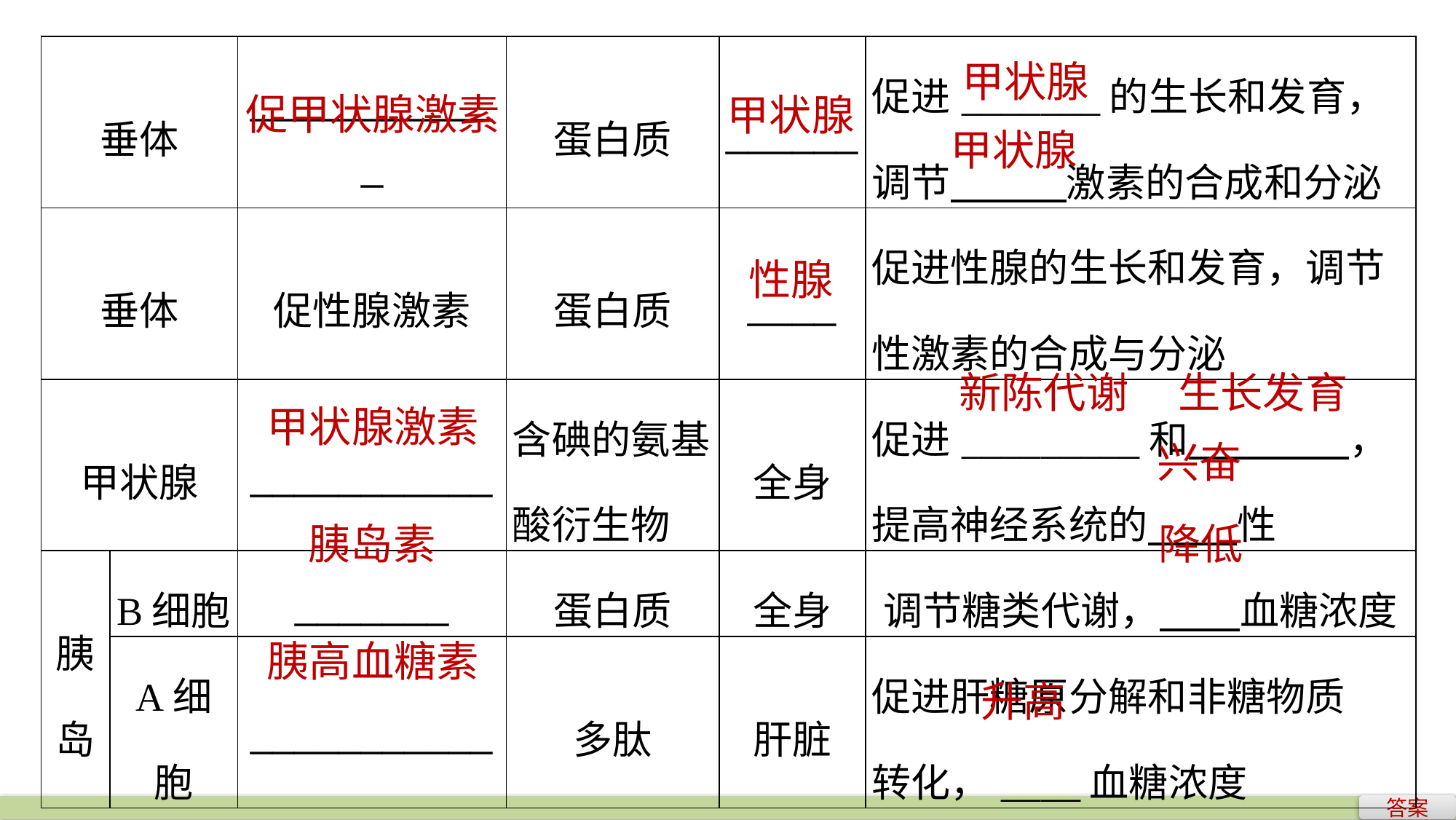

| 垂体 |  | \_\_\_\_\_\_\_\_\_\_\_\_ | 蛋白质 | \_\_\_\_\_\_ | 促进\_\_\_\_\_\_\_的生长和发育， 调节 激素的合成和分泌 |
| --- | --- | --- | --- | --- | --- |
| 垂体 |  | 促性腺激素 | 蛋白质 | \_\_\_\_ | 促进性腺的生长和发育，调节性激素的合成与分泌 |
| 甲状腺 |  | \_\_\_\_\_\_\_\_\_\_\_ | 含碘的氨基酸衍生物 | 全身 | 促进\_\_\_\_\_\_\_\_\_和 ， 提高神经系统的 性 |
| 胰岛 | B细胞 | \_\_\_\_\_\_\_ | 蛋白质 | 全身 | 调节糖类代谢， 血糖浓度 |
|  | A细胞 | \_\_\_\_\_\_\_\_\_\_\_ | 多肽 | 肝脏 | 促进肝糖原分解和非糖物质 转化，\_\_\_\_血糖浓度 |
甲状腺
促甲状腺激素
甲状腺
甲状腺
性腺
新陈代谢
生长发育
甲状腺激素
兴奋
胰岛素
降低
胰高血糖素
升高
答案